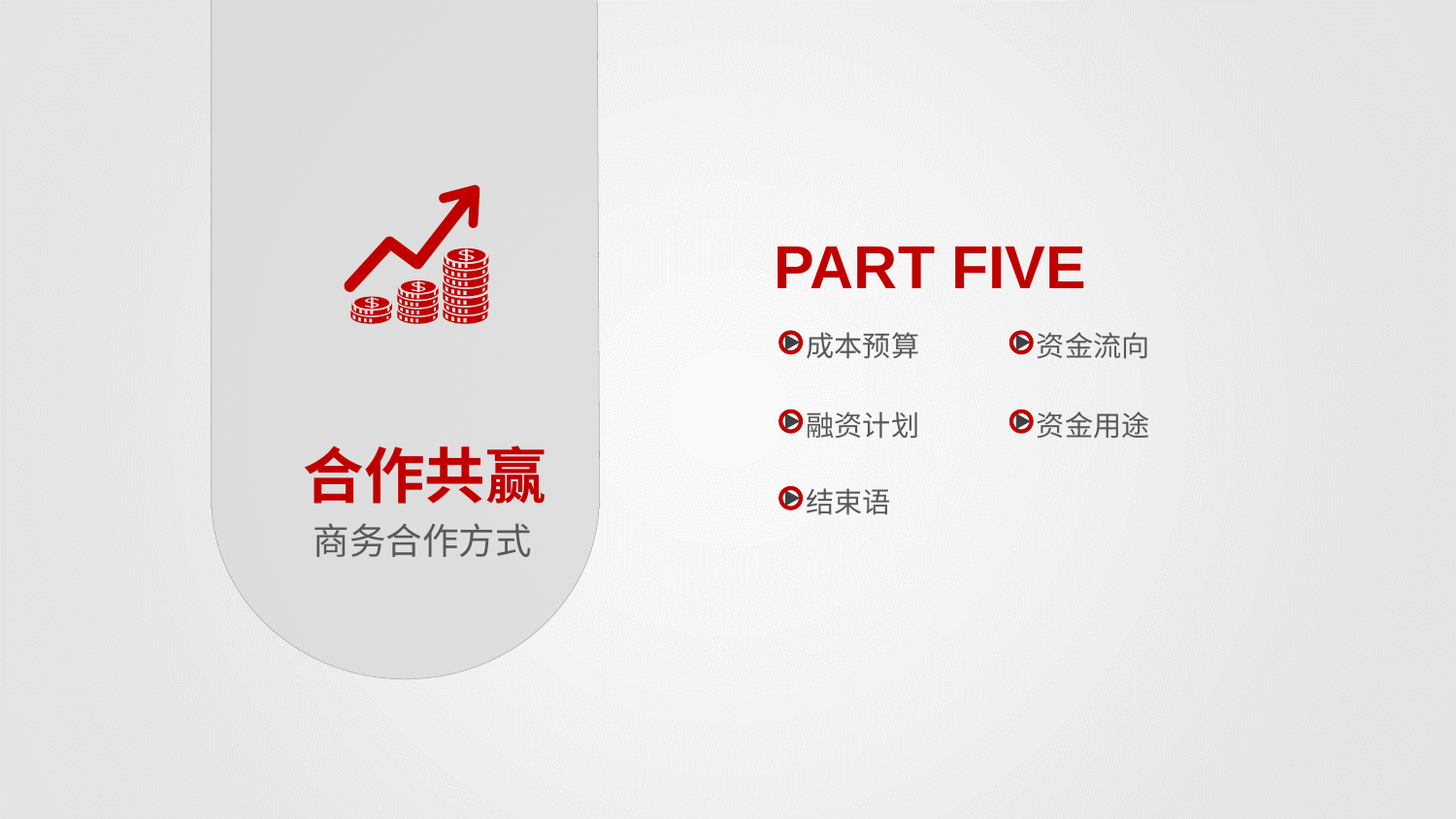

PART FIVE
成本预算

资金流向

融资计划

资金用途

合作共赢
结束语

商务合作方式